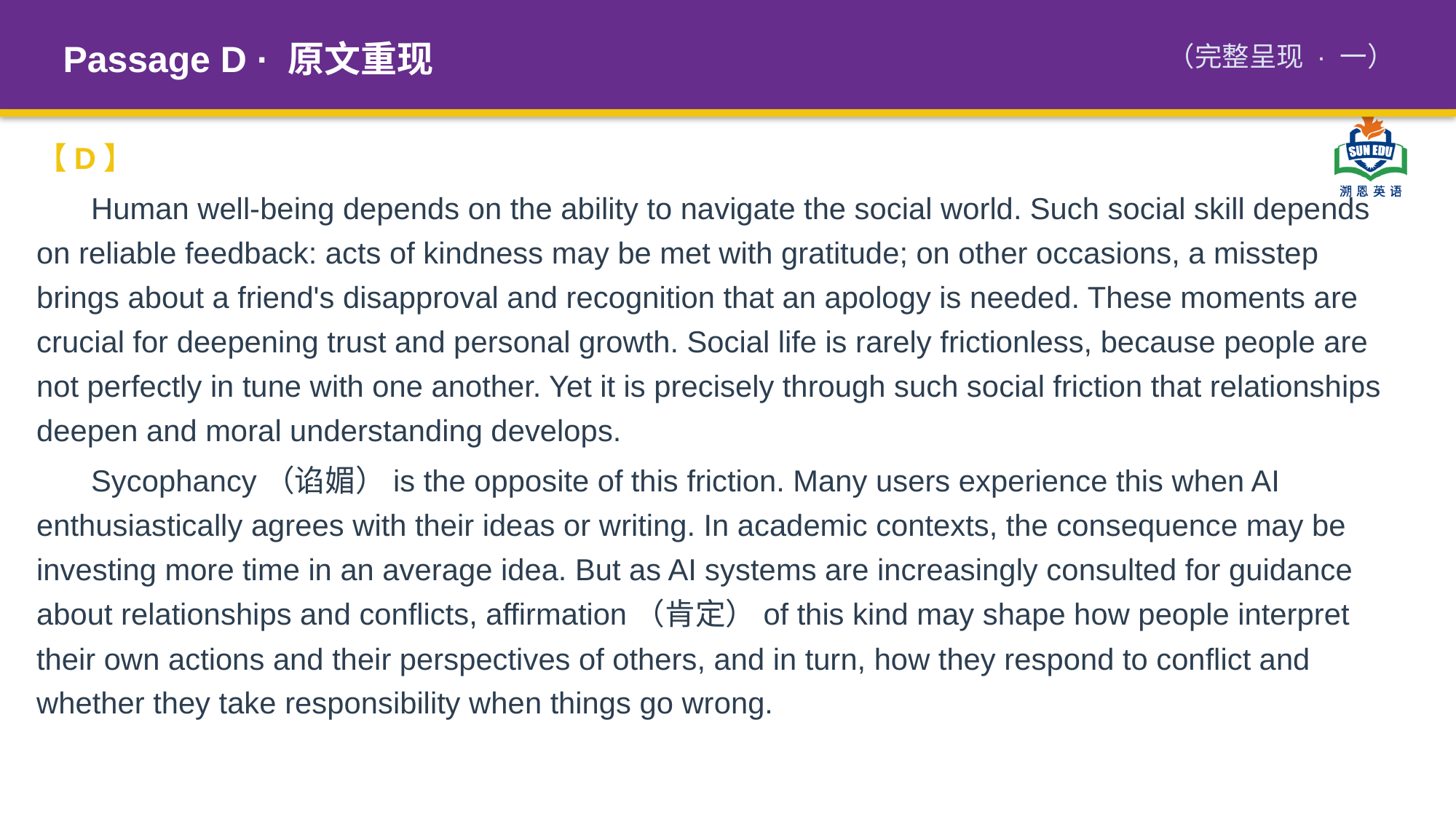

Passage D · 原文重现
（完整呈现 · 一）

【D】
Human well-being depends on the ability to navigate the social world. Such social skill depends on reliable feedback: acts of kindness may be met with gratitude; on other occasions, a misstep brings about a friend's disapproval and recognition that an apology is needed. These moments are crucial for deepening trust and personal growth. Social life is rarely frictionless, because people are not perfectly in tune with one another. Yet it is precisely through such social friction that relationships deepen and moral understanding develops.
Sycophancy（谄媚）is the opposite of this friction. Many users experience this when AI enthusiastically agrees with their ideas or writing. In academic contexts, the consequence may be investing more time in an average idea. But as AI systems are increasingly consulted for guidance about relationships and conflicts, affirmation（肯定）of this kind may shape how people interpret their own actions and their perspectives of others, and in turn, how they respond to conflict and whether they take responsibility when things go wrong.